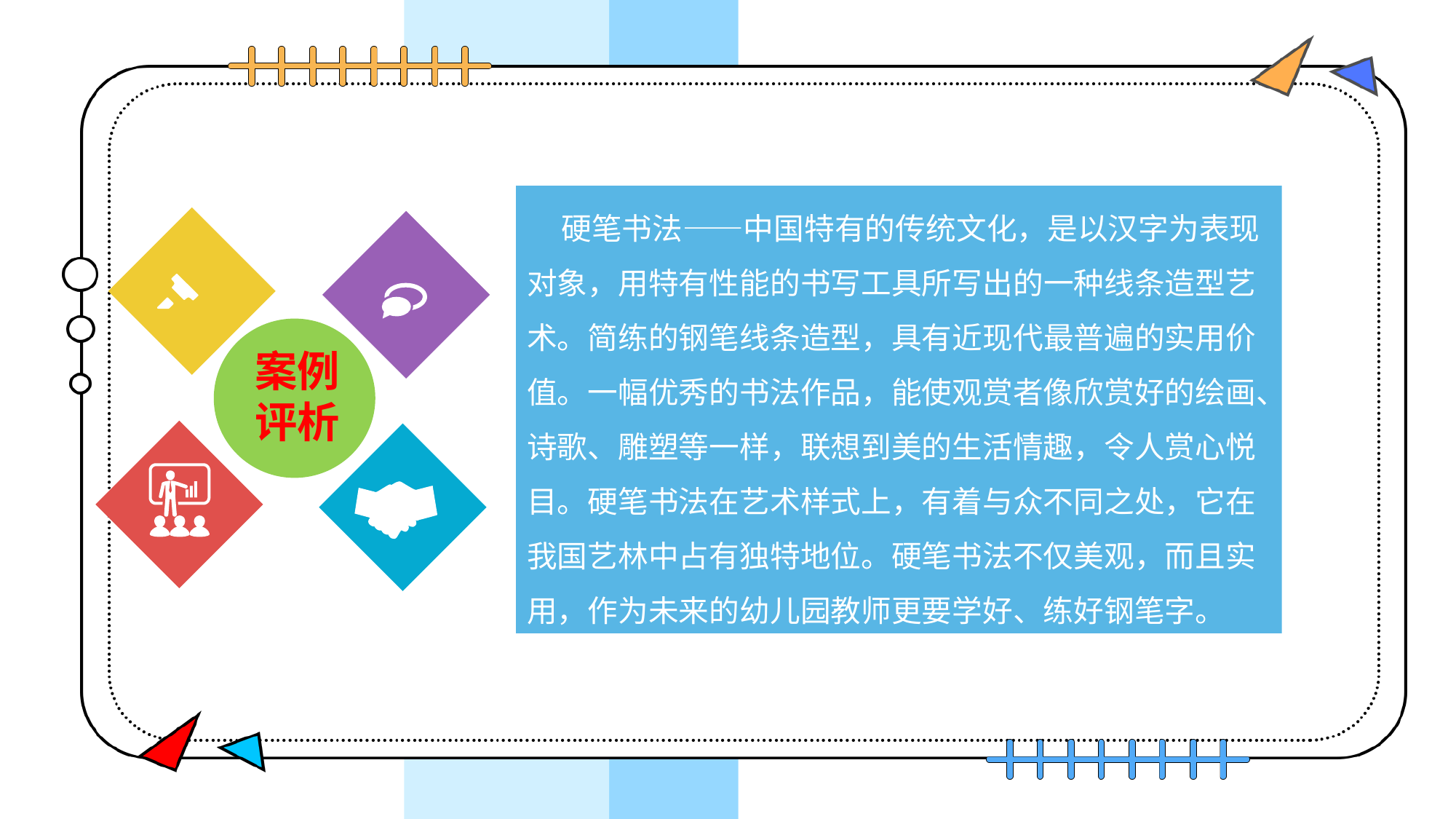

硬笔书法——中国特有的传统文化，是以汉字为表现对象，用特有性能的书写工具所写出的一种线条造型艺术。简练的钢笔线条造型，具有近现代最普遍的实用价值。一幅优秀的书法作品，能使观赏者像欣赏好的绘画、诗歌、雕塑等一样，联想到美的生活情趣，令人赏心悦目。硬笔书法在艺术样式上，有着与众不同之处，它在我国艺林中占有独特地位。硬笔书法不仅美观，而且实用，作为未来的幼儿园教师更要学好、练好钢笔字。

案例
评析